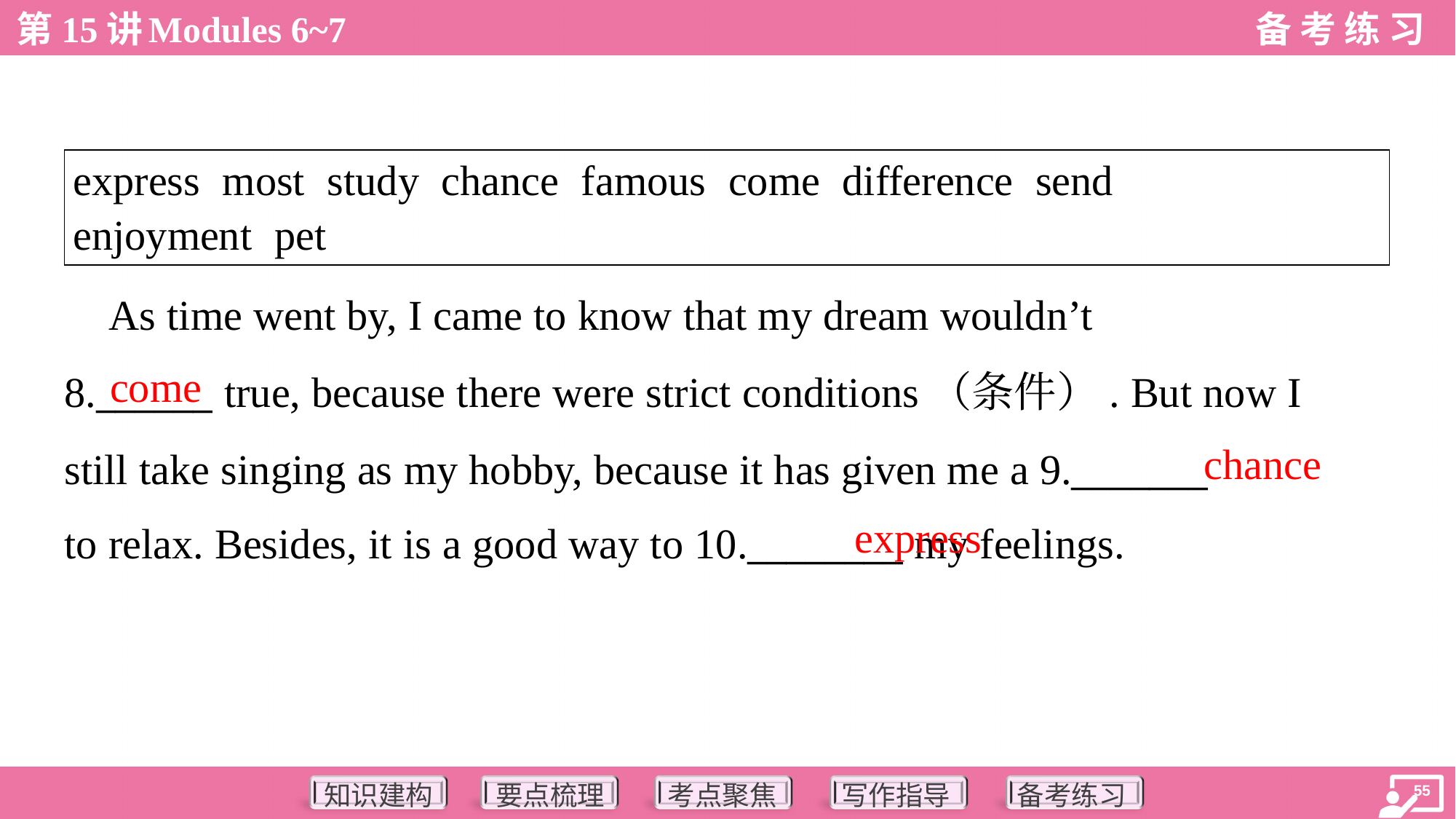

| express most study chance famous come difference send enjoyment pet |
| --- |
    As time went by, I came to know that my dream wouldn’t
8.______ true, because there were strict conditions（条件）. But now I
still take singing as my hobby, because it has given me a 9._______
to relax. Besides, it is a good way to 10.________ my feelings.
come
chance
express